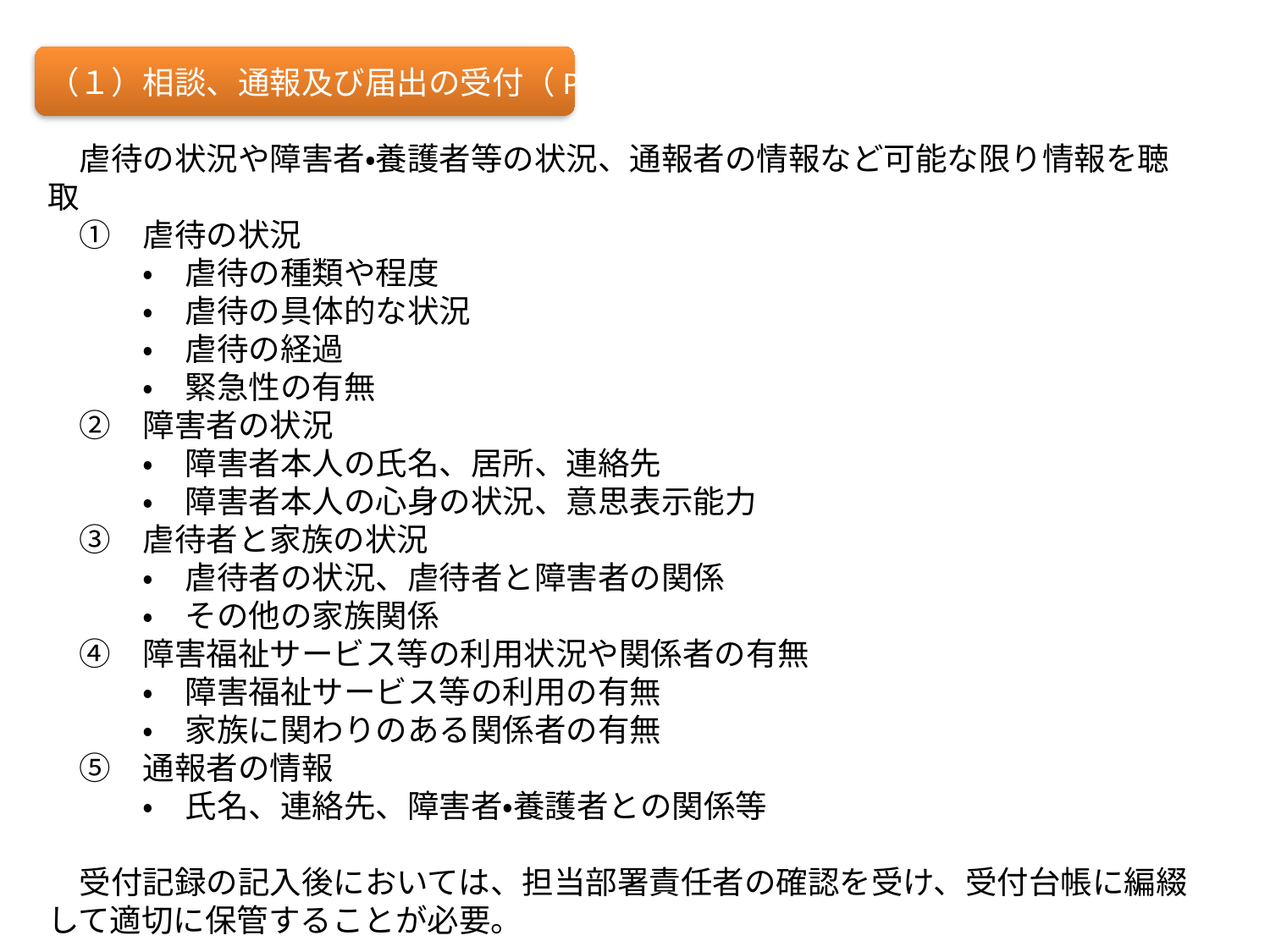

（１）相談、通報及び届出の受付（P.30）

　虐待の状況や障害者・養護者等の状況、通報者の情報など可能な限り情報を聴取
　①　虐待の状況
　　　・　虐待の種類や程度
　　　・　虐待の具体的な状況
　　　・　虐待の経過
　　　・　緊急性の有無
　②　障害者の状況
　　　・　障害者本人の氏名、居所、連絡先
　　　・　障害者本人の心身の状況、意思表示能力
　③　虐待者と家族の状況
　　　・　虐待者の状況、虐待者と障害者の関係
　　　・　その他の家族関係
　④　障害福祉サービス等の利用状況や関係者の有無
　　　・　障害福祉サービス等の利用の有無
　　　・　家族に関わりのある関係者の有無
　⑤　通報者の情報
　　　・　氏名、連絡先、障害者・養護者との関係等

　受付記録の記入後においては、担当部署責任者の確認を受け、受付台帳に編綴して適切に保管することが必要。